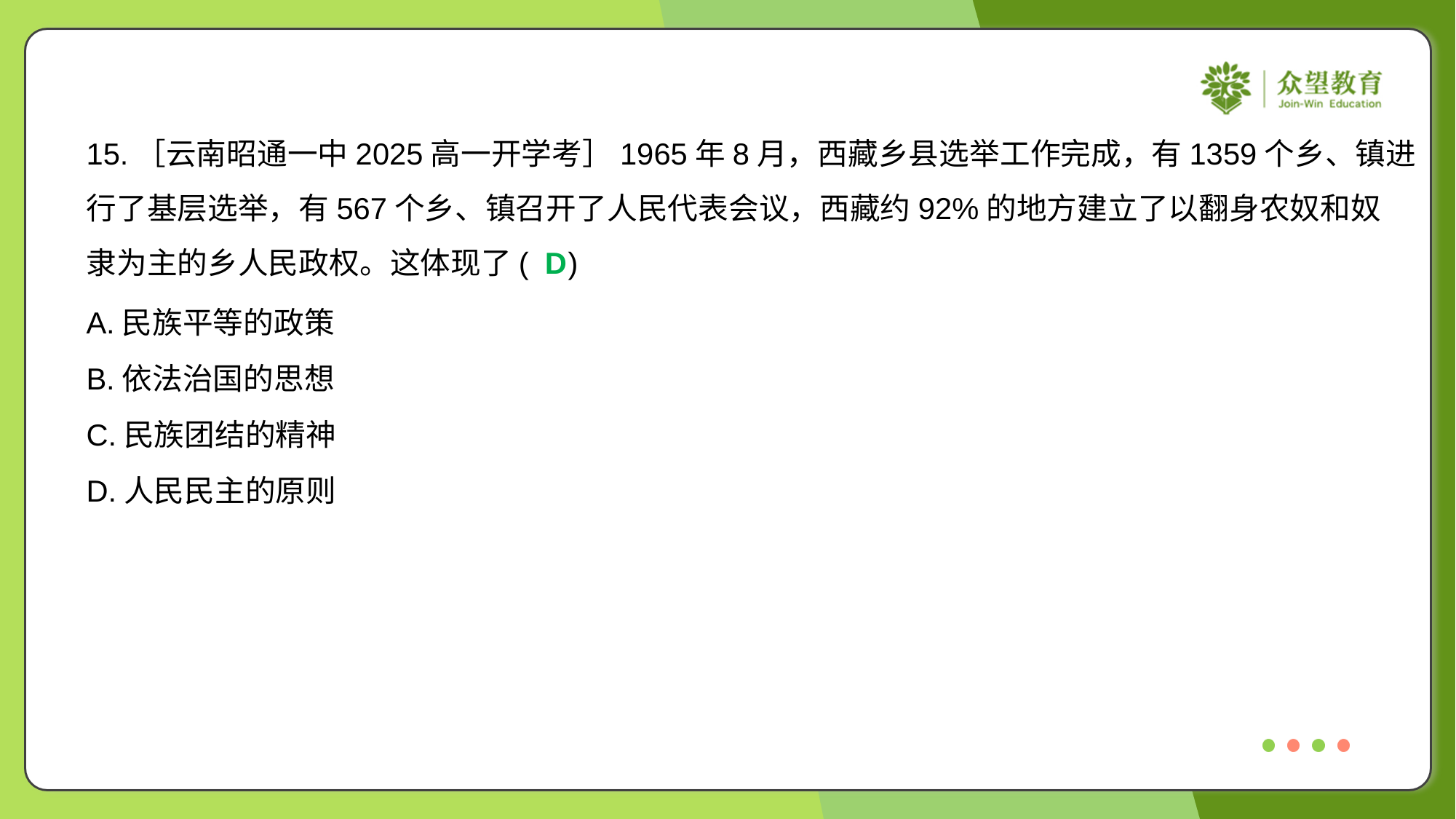

15.［云南昭通一中2025高一开学考］1965年8月，西藏乡县选举工作完成，有1359个乡、镇进
行了基层选举，有567个乡、镇召开了人民代表会议，西藏约92%的地方建立了以翻身农奴和奴
隶为主的乡人民政权。这体现了(     )
D
A.民族平等的政策
B.依法治国的思想
C.民族团结的精神
D.人民民主的原则